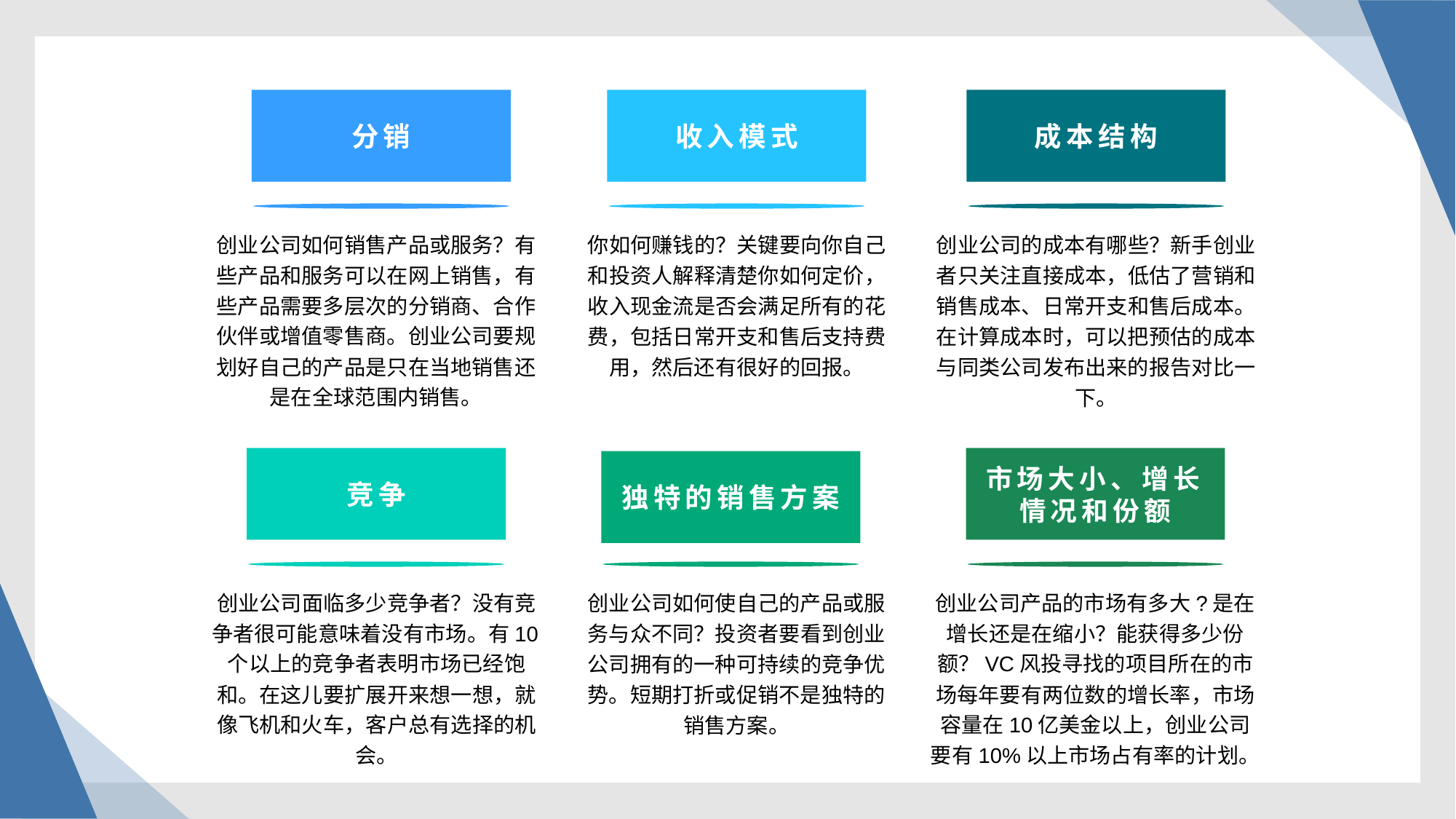

分销
收入模式
成本结构

创业公司如何销售产品或服务？有些产品和服务可以在网上销售，有些产品需要多层次的分销商、合作伙伴或增值零售商。创业公司要规划好自己的产品是只在当地销售还是在全球范围内销售。
你如何赚钱的？关键要向你自己和投资人解释清楚你如何定价，收入现金流是否会满足所有的花费，包括日常开支和售后支持费用，然后还有很好的回报。
创业公司的成本有哪些？新手创业者只关注直接成本，低估了营销和销售成本、日常开支和售后成本。在计算成本时，可以把预估的成本与同类公司发布出来的报告对比一下。

竞争
市场大小、增长情况和份额
独特的销售方案

创业公司面临多少竞争者？没有竞争者很可能意味着没有市场。有10个以上的竞争者表明市场已经饱和。在这儿要扩展开来想一想，就像飞机和火车，客户总有选择的机会。
创业公司如何使自己的产品或服务与众不同？投资者要看到创业公司拥有的一种可持续的竞争优势。短期打折或促销不是独特的销售方案。
创业公司产品的市场有多大?是在增长还是在缩小？能获得多少份额？VC风投寻找的项目所在的市场每年要有两位数的增长率，市场容量在10亿美金以上，创业公司要有10%以上市场占有率的计划。